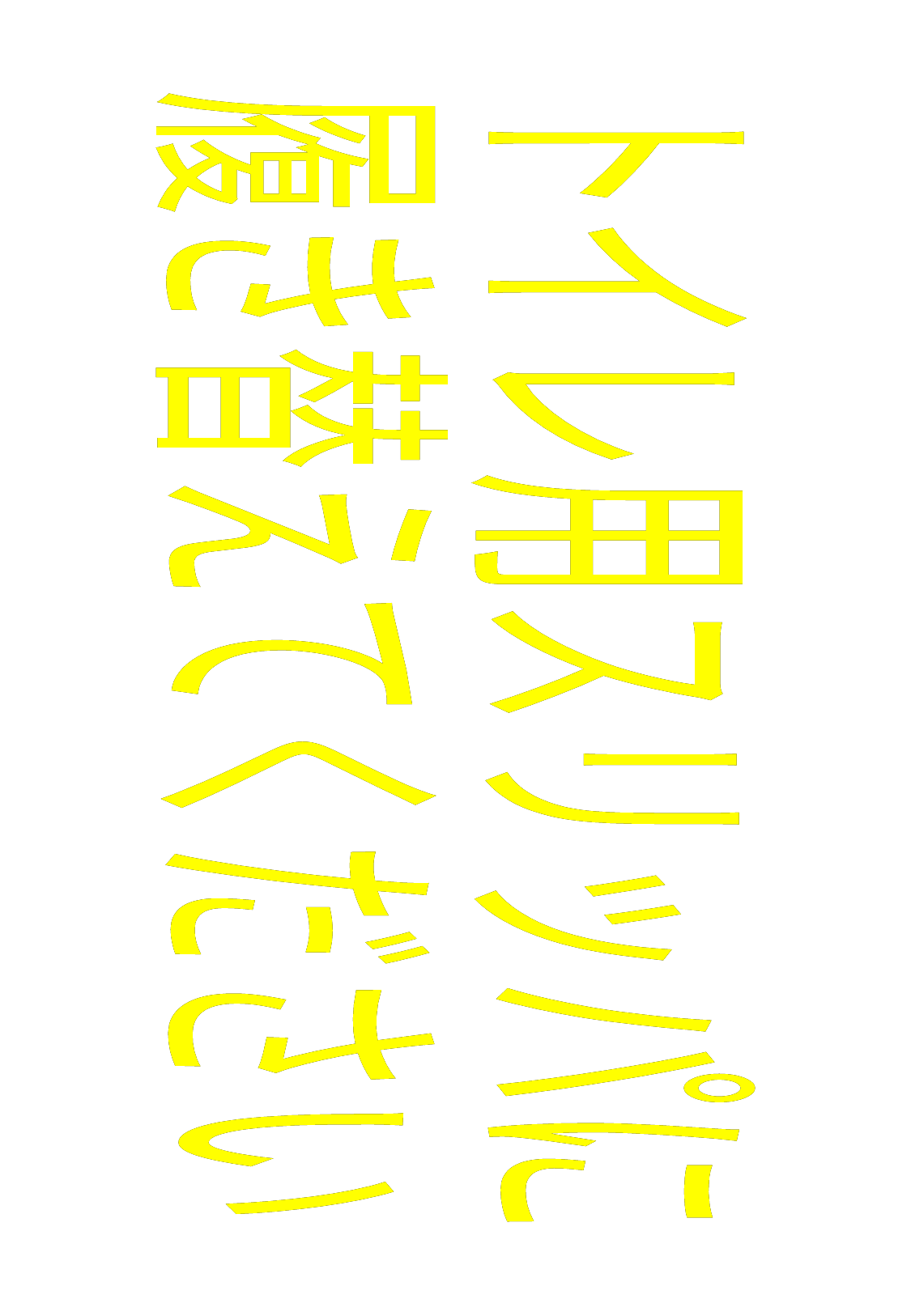

トイレ用スリッパに
履き替えてください
トイレ用スリッパに
履き替えてください